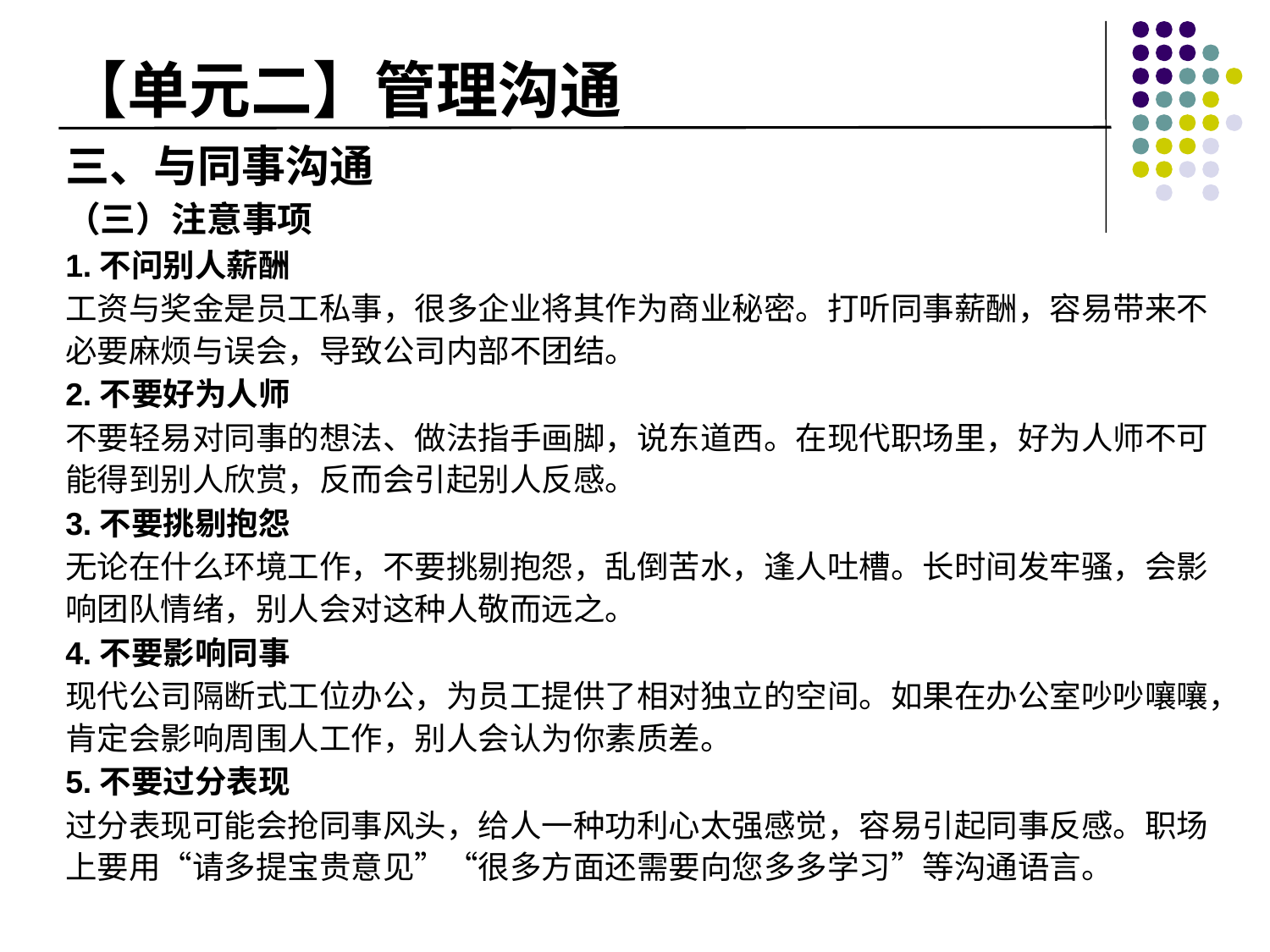

# 【单元二】管理沟通
三、与同事沟通
（三）注意事项
1.不问别人薪酬
工资与奖金是员工私事，很多企业将其作为商业秘密。打听同事薪酬，容易带来不必要麻烦与误会，导致公司内部不团结。
2.不要好为人师
不要轻易对同事的想法、做法指手画脚，说东道西。在现代职场里，好为人师不可能得到别人欣赏，反而会引起别人反感。
3.不要挑剔抱怨
无论在什么环境工作，不要挑剔抱怨，乱倒苦水，逢人吐槽。长时间发牢骚，会影响团队情绪，别人会对这种人敬而远之。
4.不要影响同事
现代公司隔断式工位办公，为员工提供了相对独立的空间。如果在办公室吵吵嚷嚷，肯定会影响周围人工作，别人会认为你素质差。
5.不要过分表现
过分表现可能会抢同事风头，给人一种功利心太强感觉，容易引起同事反感。职场上要用“请多提宝贵意见”“很多方面还需要向您多多学习”等沟通语言。